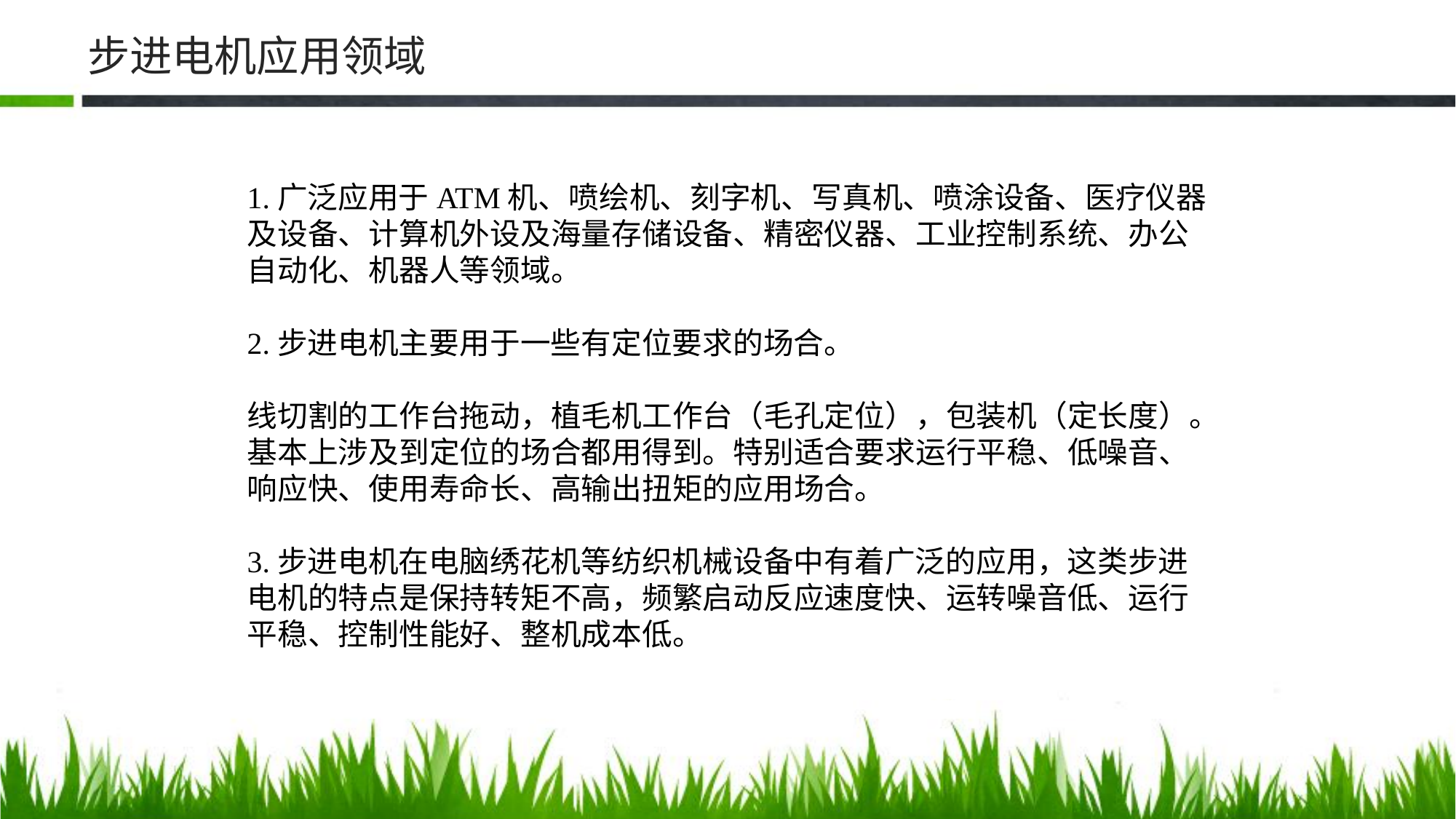

# 步进电机应用领域
1.广泛应用于ATM机、喷绘机、刻字机、写真机、喷涂设备、医疗仪器及设备、计算机外设及海量存储设备、精密仪器、工业控制系统、办公自动化、机器人等领域。
2.步进电机主要用于一些有定位要求的场合。
线切割的工作台拖动，植毛机工作台（毛孔定位），包装机（定长度）。基本上涉及到定位的场合都用得到。特别适合要求运行平稳、低噪音、响应快、使用寿命长、高输出扭矩的应用场合。
3.步进电机在电脑绣花机等纺织机械设备中有着广泛的应用，这类步进电机的特点是保持转矩不高，频繁启动反应速度快、运转噪音低、运行平稳、控制性能好、整机成本低。